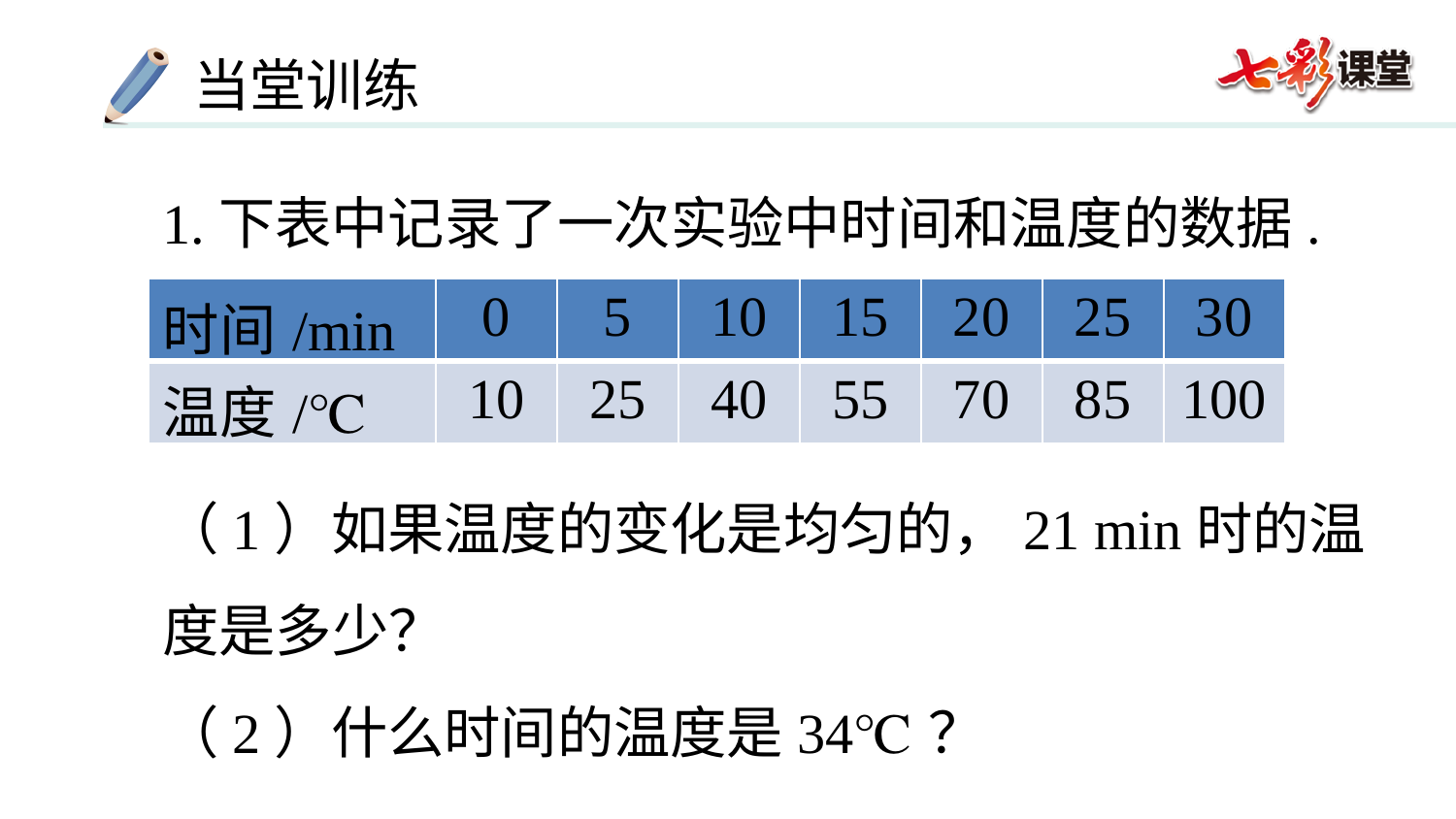

1.下表中记录了一次实验中时间和温度的数据.

（1）如果温度的变化是均匀的，21 min时的温度是多少？
（2）什么时间的温度是34℃？
| 时间/min | 0 | 5 | 10 | 15 | 20 | 25 | 30 |
| --- | --- | --- | --- | --- | --- | --- | --- |
| 温度/℃ | 10 | 25 | 40 | 55 | 70 | 85 | 100 |